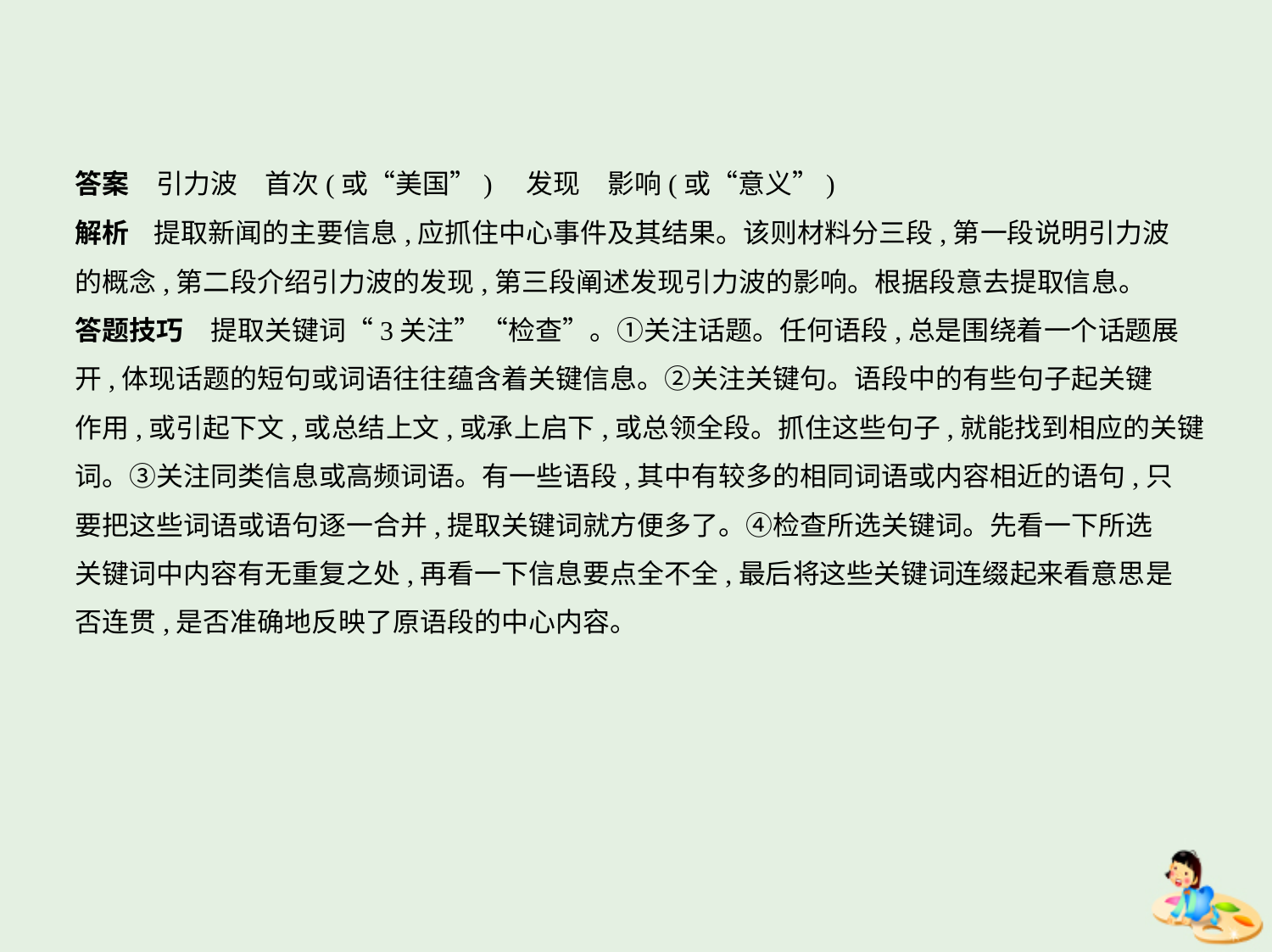

答案　引力波　首次(或“美国”)　发现　影响(或“意义”)
解析    提取新闻的主要信息,应抓住中心事件及其结果。该则材料分三段,第一段说明引力波
的概念,第二段介绍引力波的发现,第三段阐述发现引力波的影响。根据段意去提取信息。
答题技巧　提取关键词“3关注”“检查”。①关注话题。任何语段,总是围绕着一个话题展
开,体现话题的短句或词语往往蕴含着关键信息。②关注关键句。语段中的有些句子起关键
作用,或引起下文,或总结上文,或承上启下,或总领全段。抓住这些句子,就能找到相应的关键
词。③关注同类信息或高频词语。有一些语段,其中有较多的相同词语或内容相近的语句,只
要把这些词语或语句逐一合并,提取关键词就方便多了。④检查所选关键词。先看一下所选
关键词中内容有无重复之处,再看一下信息要点全不全,最后将这些关键词连缀起来看意思是
否连贯,是否准确地反映了原语段的中心内容。